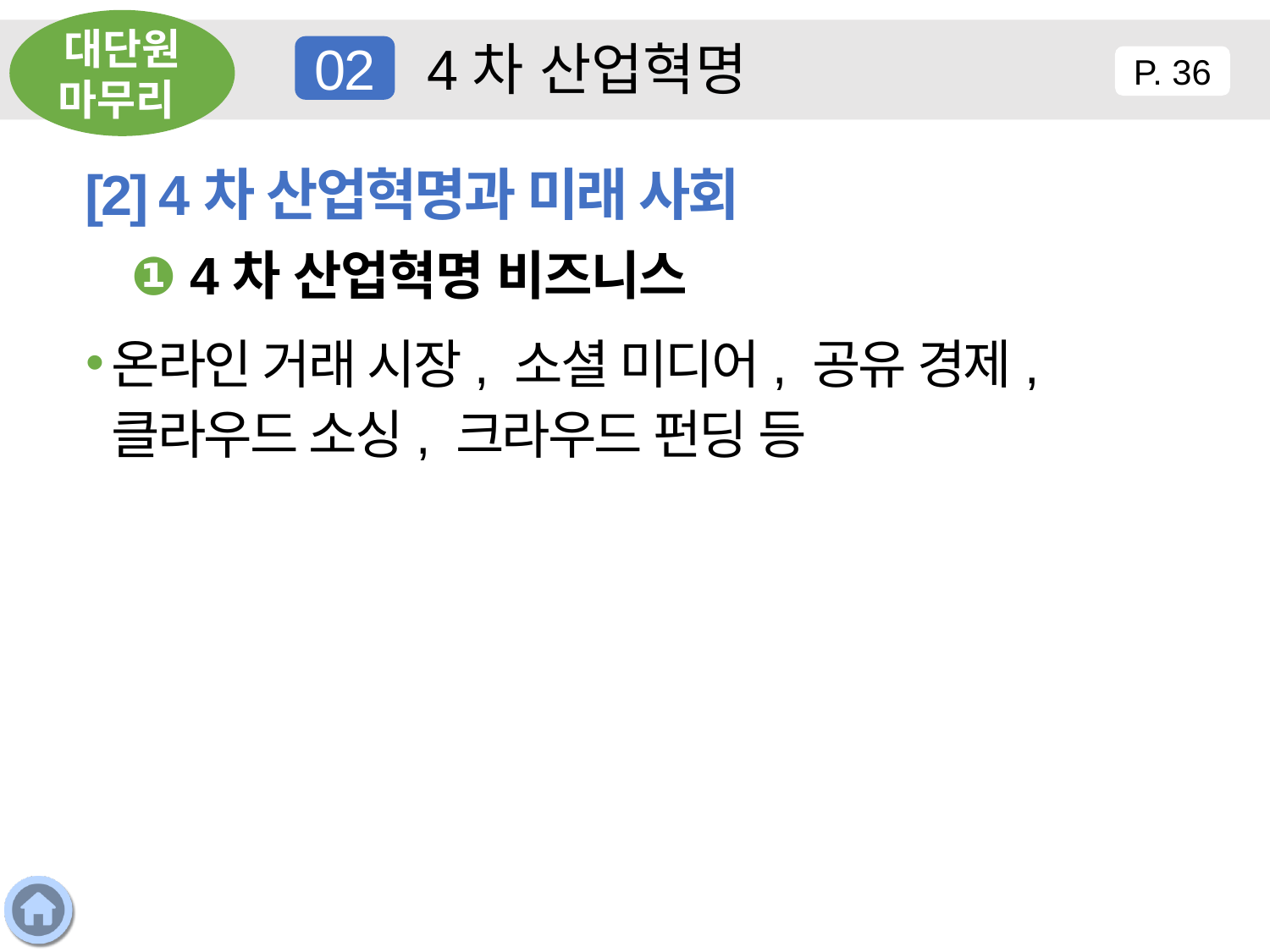

대단원 마무리

4차 산업혁명
02
P. 36
[2] 4차 산업혁명과 미래 사회
❶ 4차 산업혁명 비즈니스
온라인 거래 시장, 소셜 미디어, 공유 경제, 클라우드 소싱, 크라우드 펀딩 등